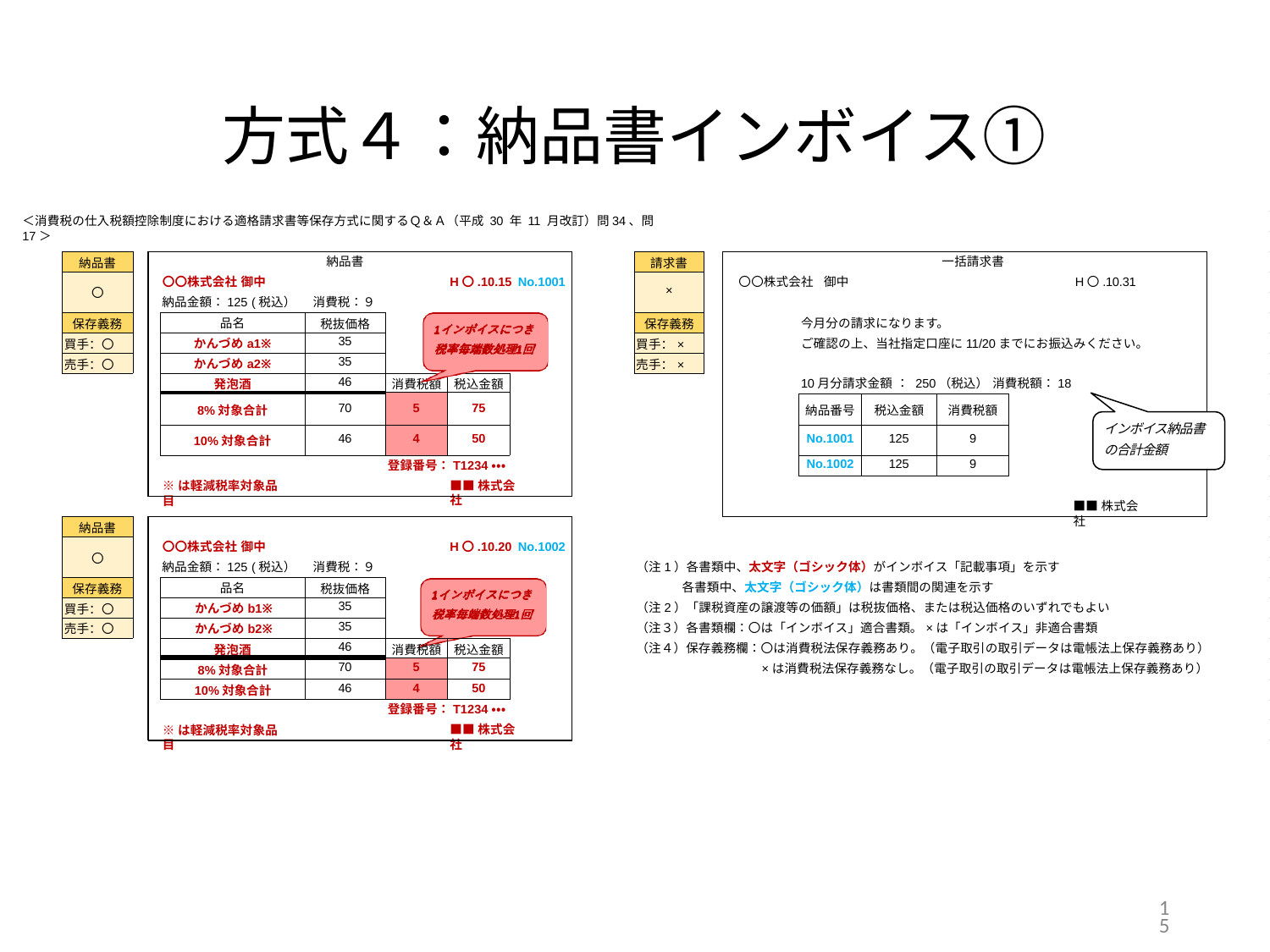

# 方式４：納品書インボイス①

＜消費税の仕入税額控除制度における適格請求書等保存方式に関するＱ＆Ａ（平成 30 年 11 月改訂）問34、問17＞

| 納品書 |
| --- |
| 〇 |
| 保存義務 |
| 買手：〇 |
| 売手：〇 |

| 請求書 |
| --- |
| × |
| 保存義務 |
| 買手：× |
| 売手：× |

納品書
一括請求書

〇〇株式会社 御中
納品金額：125 (税込）

H〇.10.15 No.1001
〇〇株式会社   御中	H〇.10.31

今月分の請求になります。
ご確認の上、当社指定口座に11/20までにお振込みください。

消費税：９
| 品名 | 税抜価格 |  |  |
| --- | --- | --- | --- |
| かんづめa1※ | 35 |  |  |
| かんづめa2※ | 35 |  |  |
| 発泡酒 | 46 | 消費税額 | 税込金額 |
| 8%対象合計 | 70 | 5 | 75 |
| 10%対象合計 | 46 | 4 | 50 |

10月分請求金額 ： 250（税込） 消費税額：18

| 納品番号 | 税込金額 | 消費税額 |
| --- | --- | --- |
| No.1001 | 125 | 9 |
| No.1002 | 125 | 9 |

インボイス納品書 の合計金額

登録番号：T1234・・・
■■株式会社

※は軽減税率対象品目

■■株式会社
| 納品書 |
| --- |
| 〇 |
| 保存義務 |
| 買手：〇 |
| 売手：〇 |

〇〇株式会社 御中
納品金額：125 (税込）

H〇.10.20 No.1002
（注1）各書類中、太文字（ゴシック体）がインボイス「記載事項」を示す
  各書類中、太文字（ゴシック体）は書類間の関連を示す
（注2）「課税資産の譲渡等の価額」は税抜価格、または税込価格のいずれでもよい
（注３）各書類欄：〇は「インボイス」適合書類。×は「インボイス」非適合書類
（注４）保存義務欄：〇は消費税法保存義務あり。（電子取引の取引データは電帳法上保存義務あり）
×は消費税法保存義務なし。（電子取引の取引データは電帳法上保存義務あり）

消費税：９
| 品名 | 税抜価格 |  |  |
| --- | --- | --- | --- |
| かんづめb1※ | 35 |  |  |
| かんづめb2※ | 35 |  |  |
| 発泡酒 | 46 | 消費税額 | 税込金額 |
| 8%対象合計 | 70 | 5 | 75 |
| 10%対象合計 | 46 | 4 | 50 |

登録番号：T1234・・・
■■株式会社

※は軽減税率対象品目

15